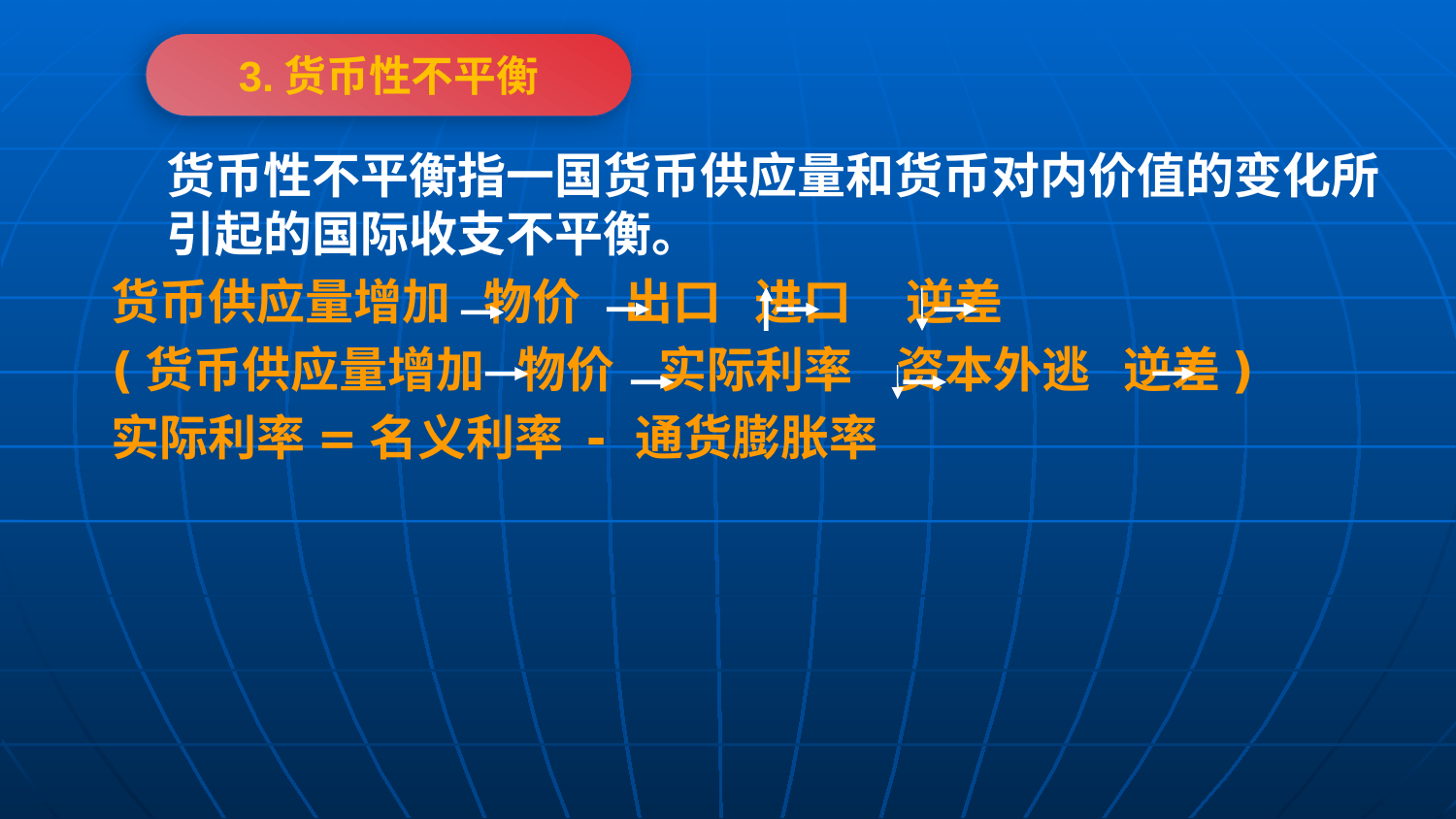

3.货币性不平衡

    货币性不平衡指一国货币供应量和货币对内价值的变化所引起的国际收支不平衡。
货币供应量增加   物价    出口   进口     逆差
(货币供应量增加   物价    实际利率    资本外逃   逆差)
实际利率=名义利率 - 通货膨胀率